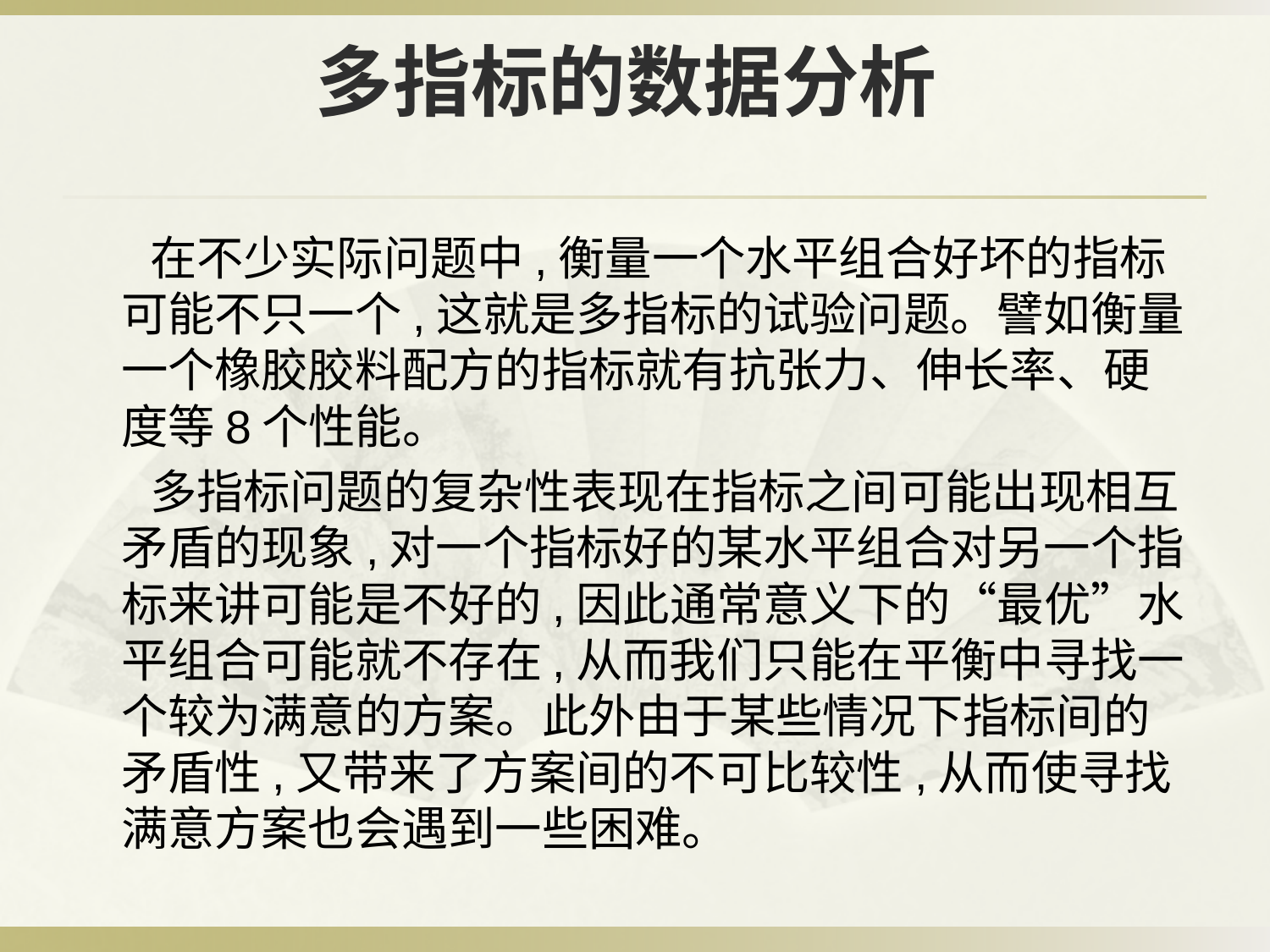

# 多指标的数据分析
      在不少实际问题中,衡量一个水平组合好坏的指标可能不只一个,这就是多指标的试验问题。譬如衡量一个橡胶胶料配方的指标就有抗张力、伸长率、硬度等8个性能。
      多指标问题的复杂性表现在指标之间可能出现相互矛盾的现象,对一个指标好的某水平组合对另一个指标来讲可能是不好的,因此通常意义下的“最优”水平组合可能就不存在,从而我们只能在平衡中寻找一个较为满意的方案。此外由于某些情况下指标间的矛盾性,又带来了方案间的不可比较性,从而使寻找满意方案也会遇到一些困难。